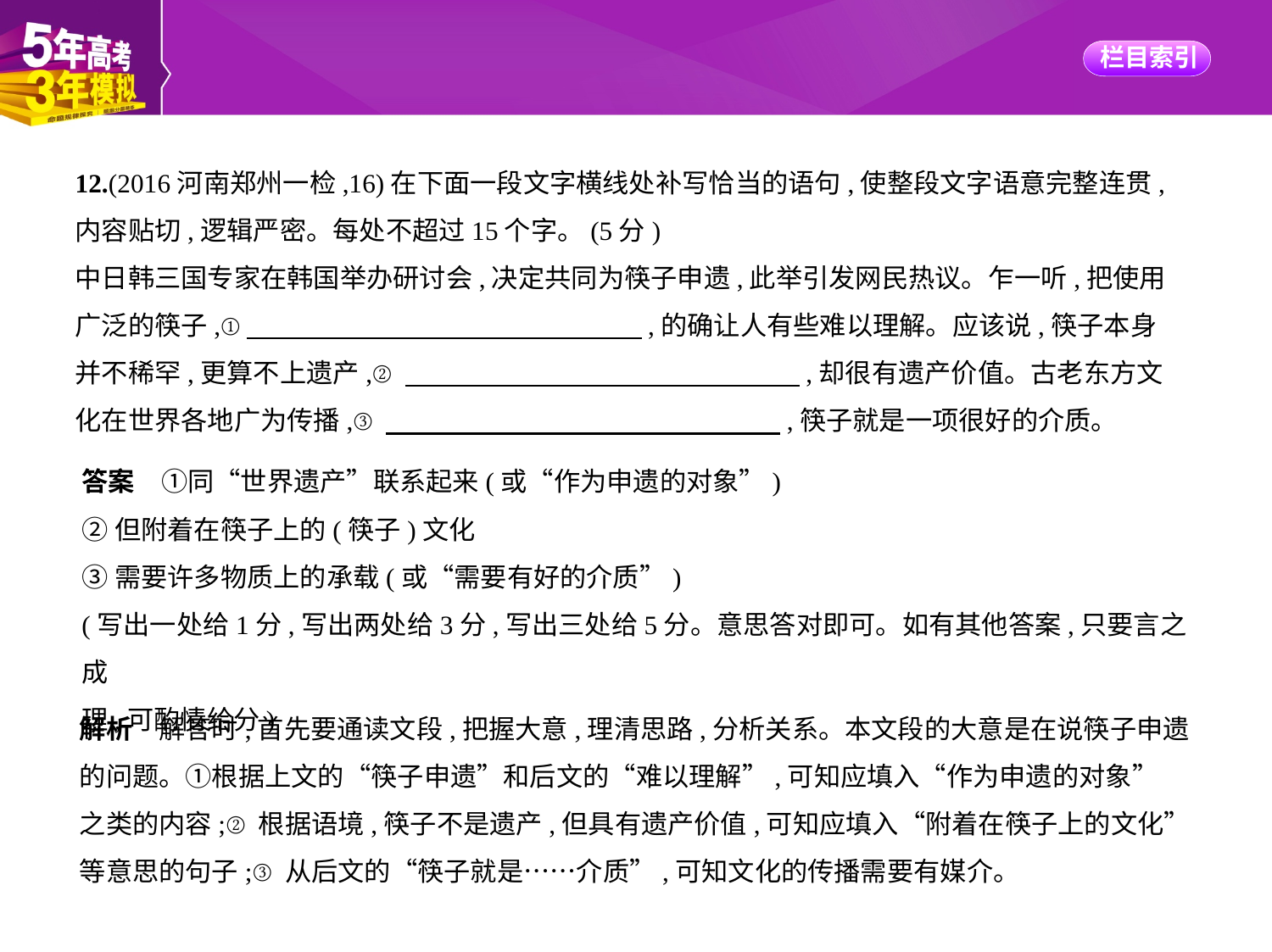

12.(2016河南郑州一检,16)在下面一段文字横线处补写恰当的语句,使整段文字语意完整连贯,
内容贴切,逻辑严密。每处不超过15个字。(5分)
中日韩三国专家在韩国举办研讨会,决定共同为筷子申遗,此举引发网民热议。乍一听,把使用
广泛的筷子,①　　　　　　　　　　　　　　    ,的确让人有些难以理解。应该说,筷子本身
并不稀罕,更算不上遗产,②　　　　　　　　　　　　　　    ,却很有遗产价值。古老东方文
化在世界各地广为传播,③　　　　　　　　　　　　　　    ,筷子就是一项很好的介质。
答案　①同“世界遗产”联系起来(或“作为申遗的对象”)
②但附着在筷子上的(筷子)文化
③需要许多物质上的承载(或“需要有好的介质”)
(写出一处给1分,写出两处给3分,写出三处给5分。意思答对即可。如有其他答案,只要言之成
理,可酌情给分)
解析　解答时,首先要通读文段,把握大意,理清思路,分析关系。本文段的大意是在说筷子申遗
的问题。①根据上文的“筷子申遗”和后文的“难以理解”,可知应填入“作为申遗的对象”
之类的内容;②根据语境,筷子不是遗产,但具有遗产价值,可知应填入“附着在筷子上的文化”
等意思的句子;③从后文的“筷子就是……介质”,可知文化的传播需要有媒介。